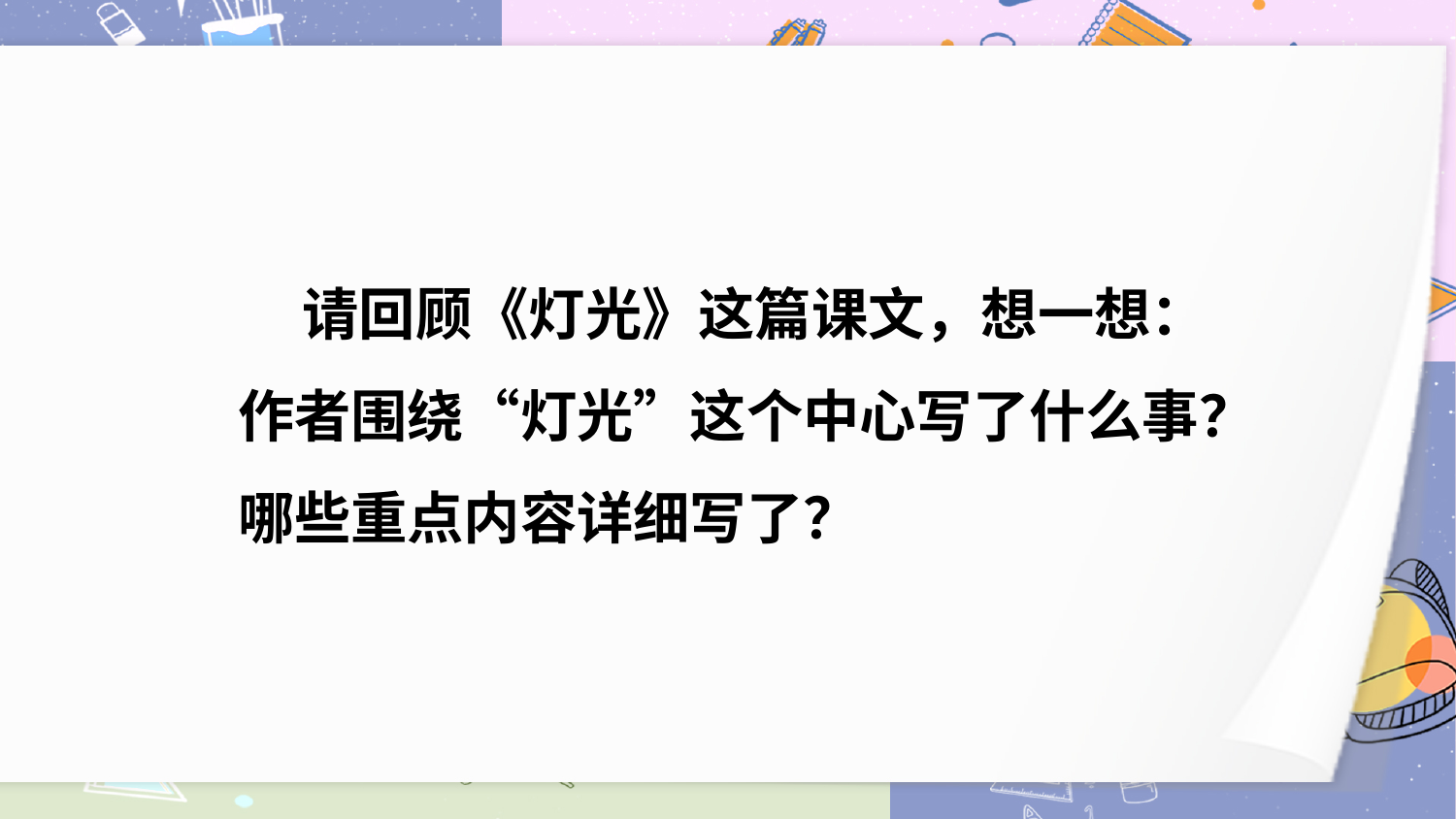

请回顾《灯光》这篇课文，想一想：作者围绕“灯光”这个中心写了什么事？哪些重点内容详细写了？